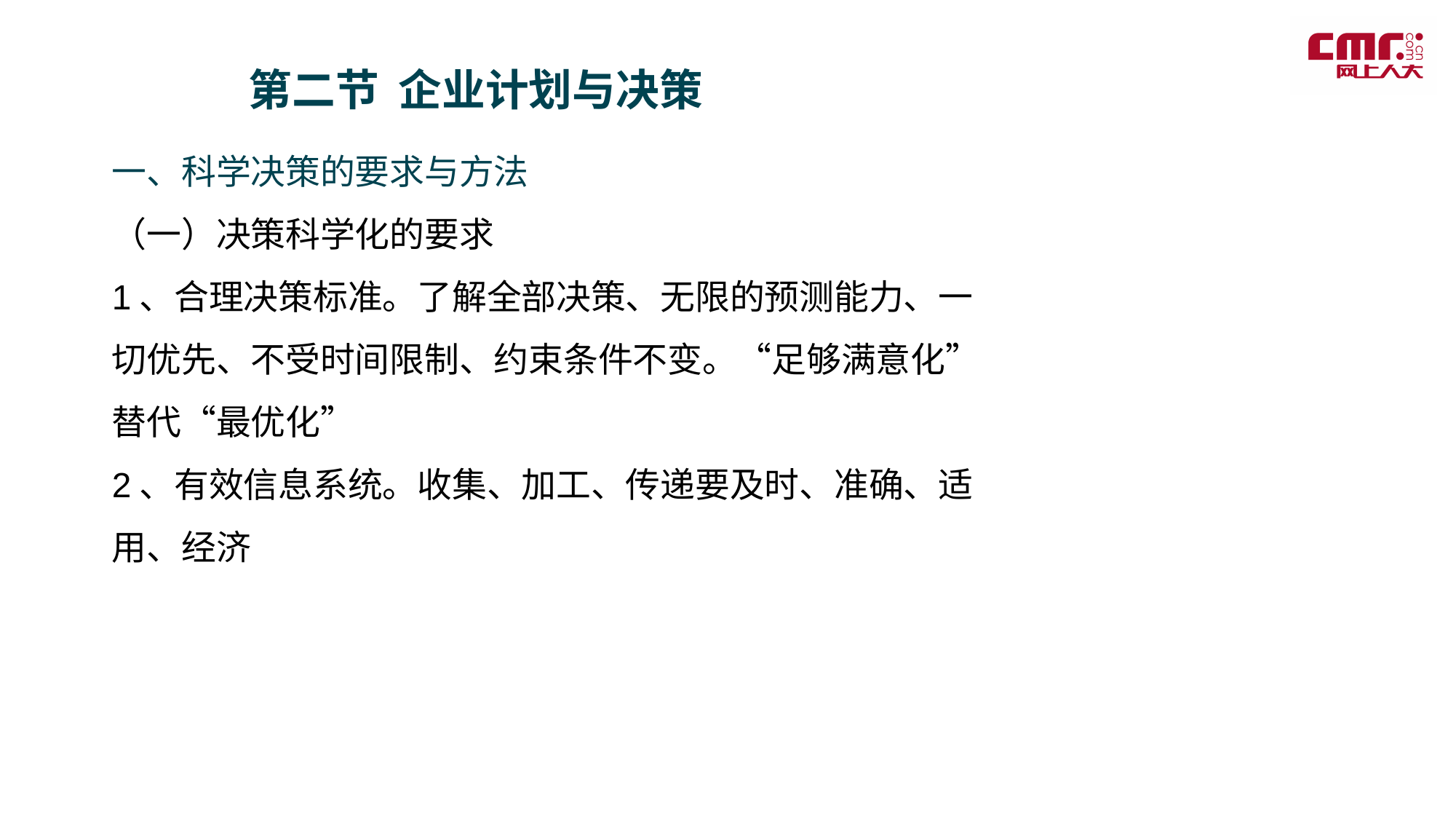

第二节  企业计划与决策
一、科学决策的要求与方法
（一）决策科学化的要求
1、合理决策标准。了解全部决策、无限的预测能力、一切优先、不受时间限制、约束条件不变。“足够满意化”替代“最优化”
2、有效信息系统。收集、加工、传递要及时、准确、适用、经济